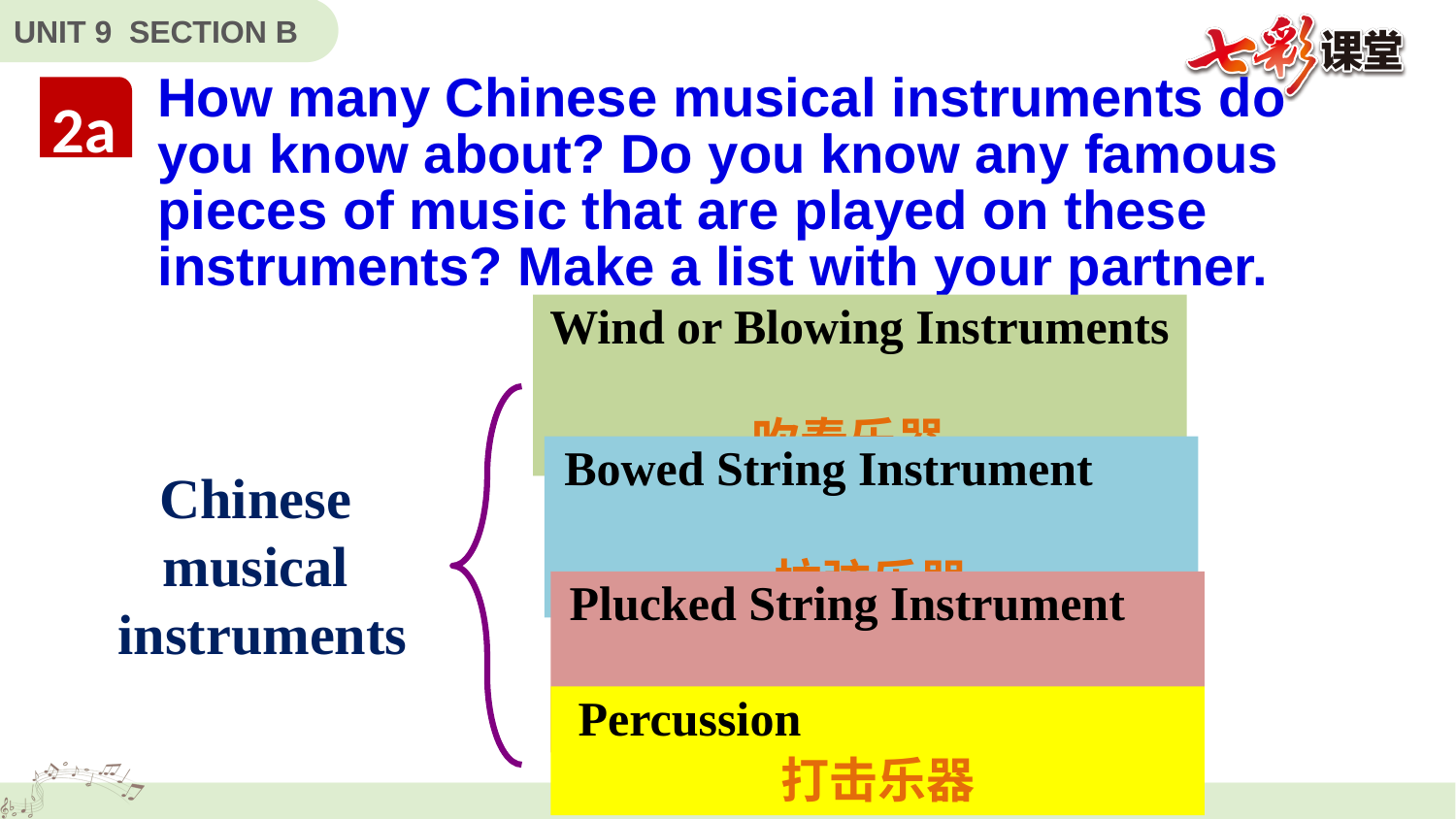

How many Chinese musical instruments do you know about? Do you know any famous pieces of music that are played on these instruments? Make a list with your partner.
2a
Wind or Blowing Instruments
吹奏乐器

Bowed String Instrument
拉弦乐器
Chinese
musical
instruments
Plucked String Instrument
弹拨乐器
Percussion
打击乐器